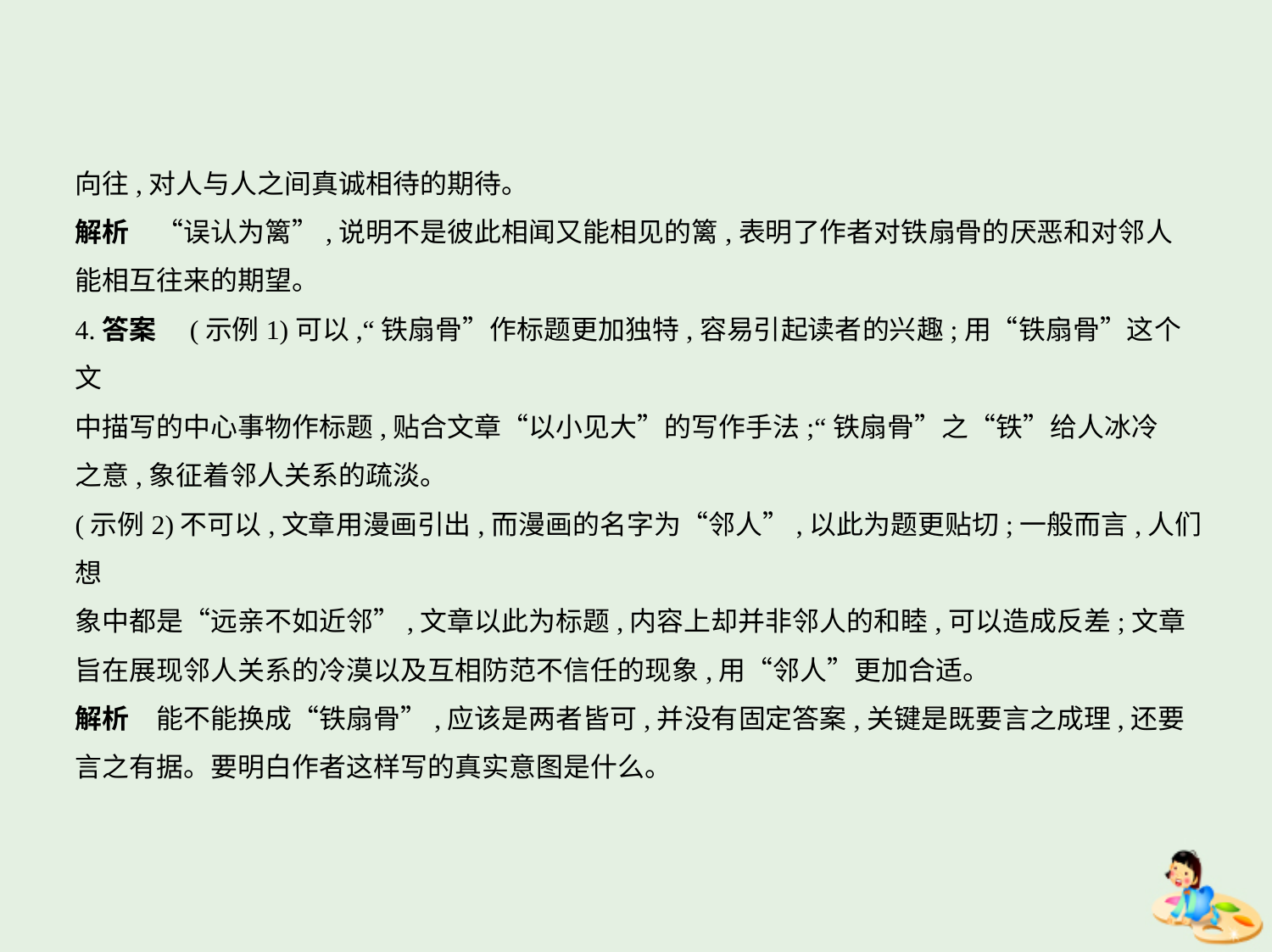

向往,对人与人之间真诚相待的期待。
解析　“误认为篱”,说明不是彼此相闻又能相见的篱,表明了作者对铁扇骨的厌恶和对邻人
能相互往来的期望。
4.答案　(示例1)可以,“铁扇骨”作标题更加独特,容易引起读者的兴趣;用“铁扇骨”这个文
中描写的中心事物作标题,贴合文章“以小见大”的写作手法;“铁扇骨”之“铁”给人冰冷
之意,象征着邻人关系的疏淡。
(示例2)不可以,文章用漫画引出,而漫画的名字为“邻人”,以此为题更贴切;一般而言,人们想
象中都是“远亲不如近邻”,文章以此为标题,内容上却并非邻人的和睦,可以造成反差;文章
旨在展现邻人关系的冷漠以及互相防范不信任的现象,用“邻人”更加合适。
解析　能不能换成“铁扇骨”,应该是两者皆可,并没有固定答案,关键是既要言之成理,还要
言之有据。要明白作者这样写的真实意图是什么。